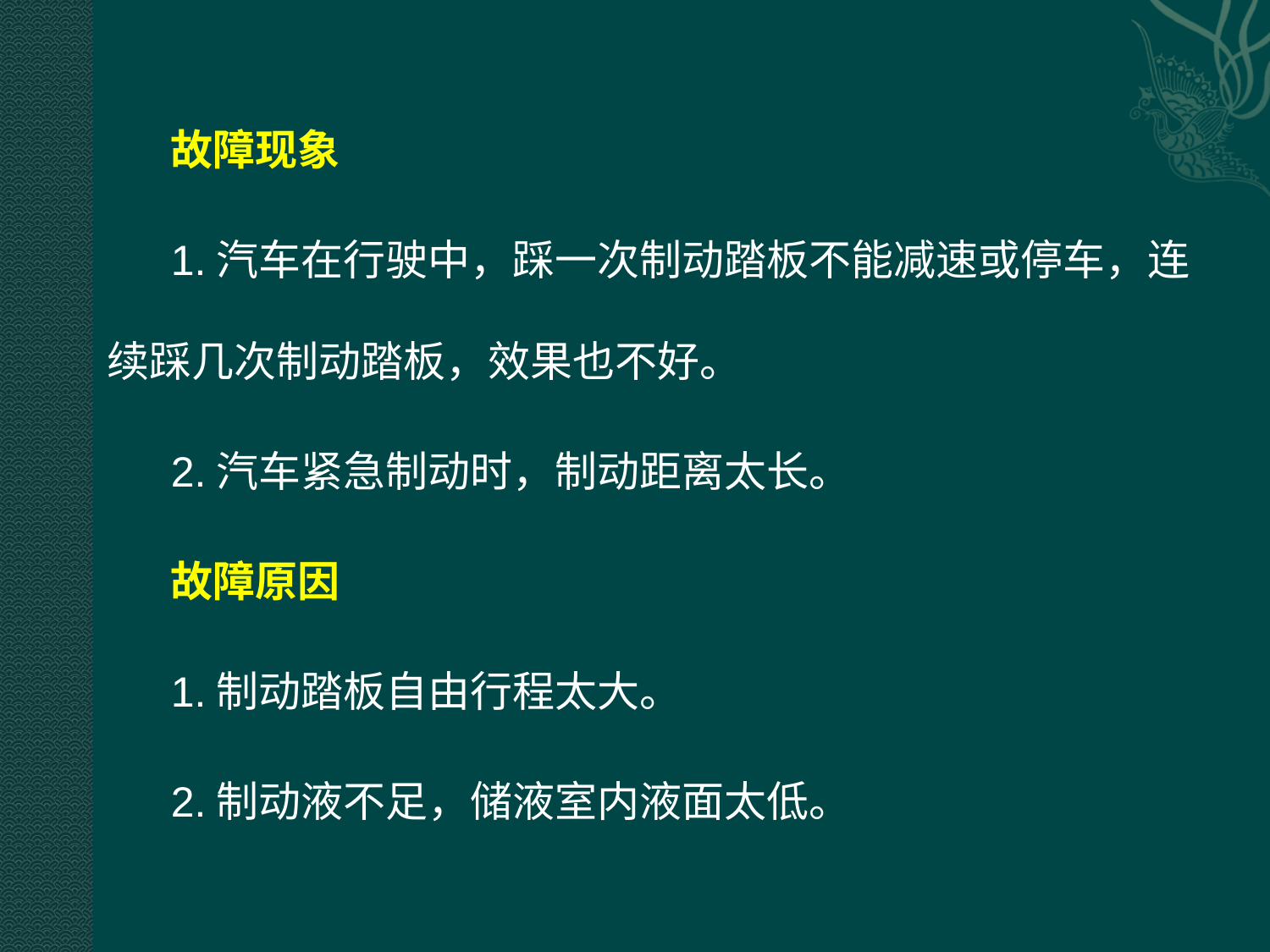

故障现象
1.汽车在行驶中，踩一次制动踏板不能减速或停车，连续踩几次制动踏板，效果也不好。
2.汽车紧急制动时，制动距离太长。
故障原因
1.制动踏板自由行程太大。
2.制动液不足，储液室内液面太低。